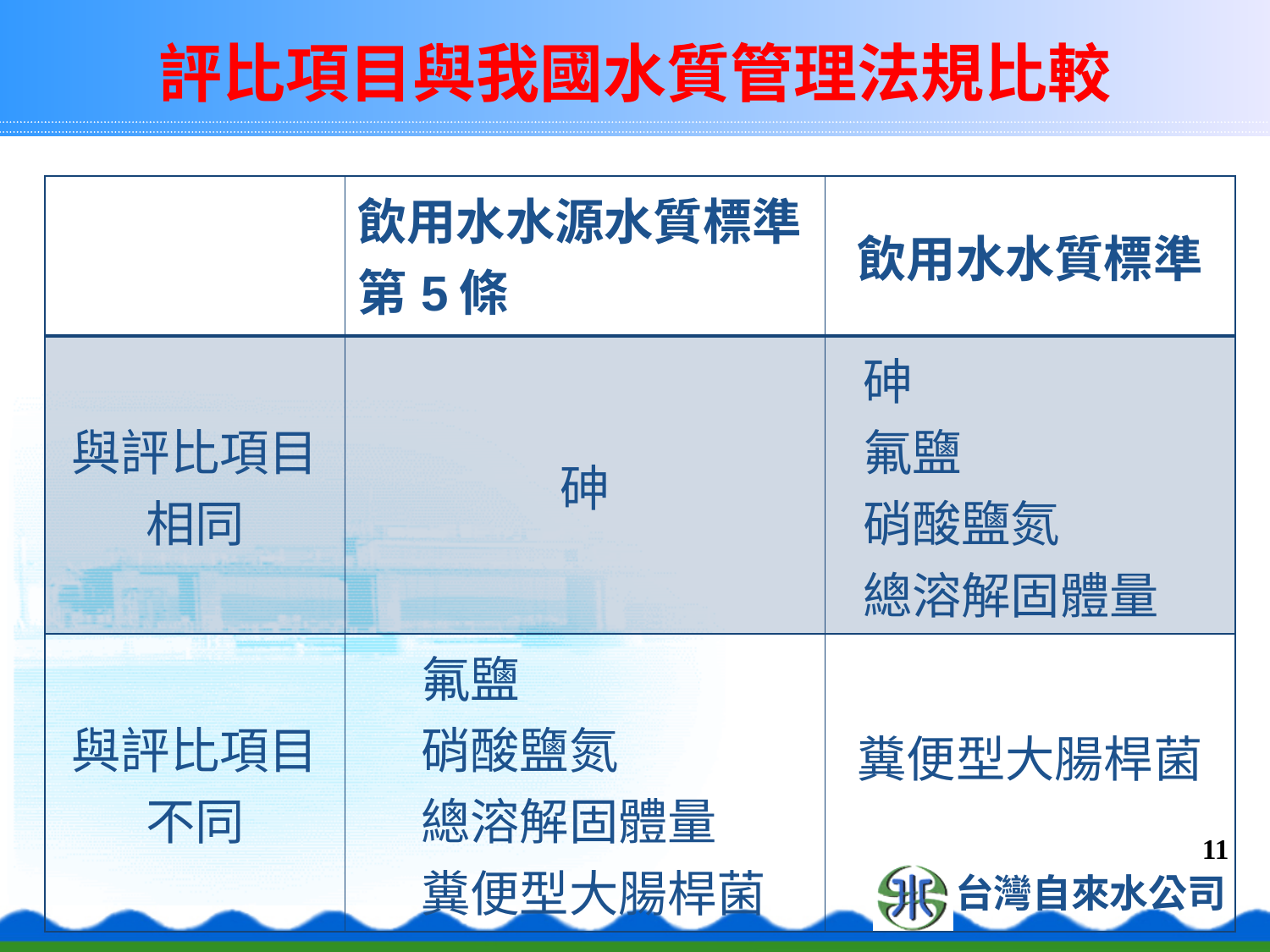

# 評比項目與我國水質管理法規比較
|  | 飲用水水源水質標準第5條 | 飲用水水質標準 |
| --- | --- | --- |
| 與評比項目相同 | 砷 | 砷 氟鹽 硝酸鹽氮 總溶解固體量 |
| 與評比項目不同 | 氟鹽 硝酸鹽氮 總溶解固體量 糞便型大腸桿菌 | 糞便型大腸桿菌 |
11